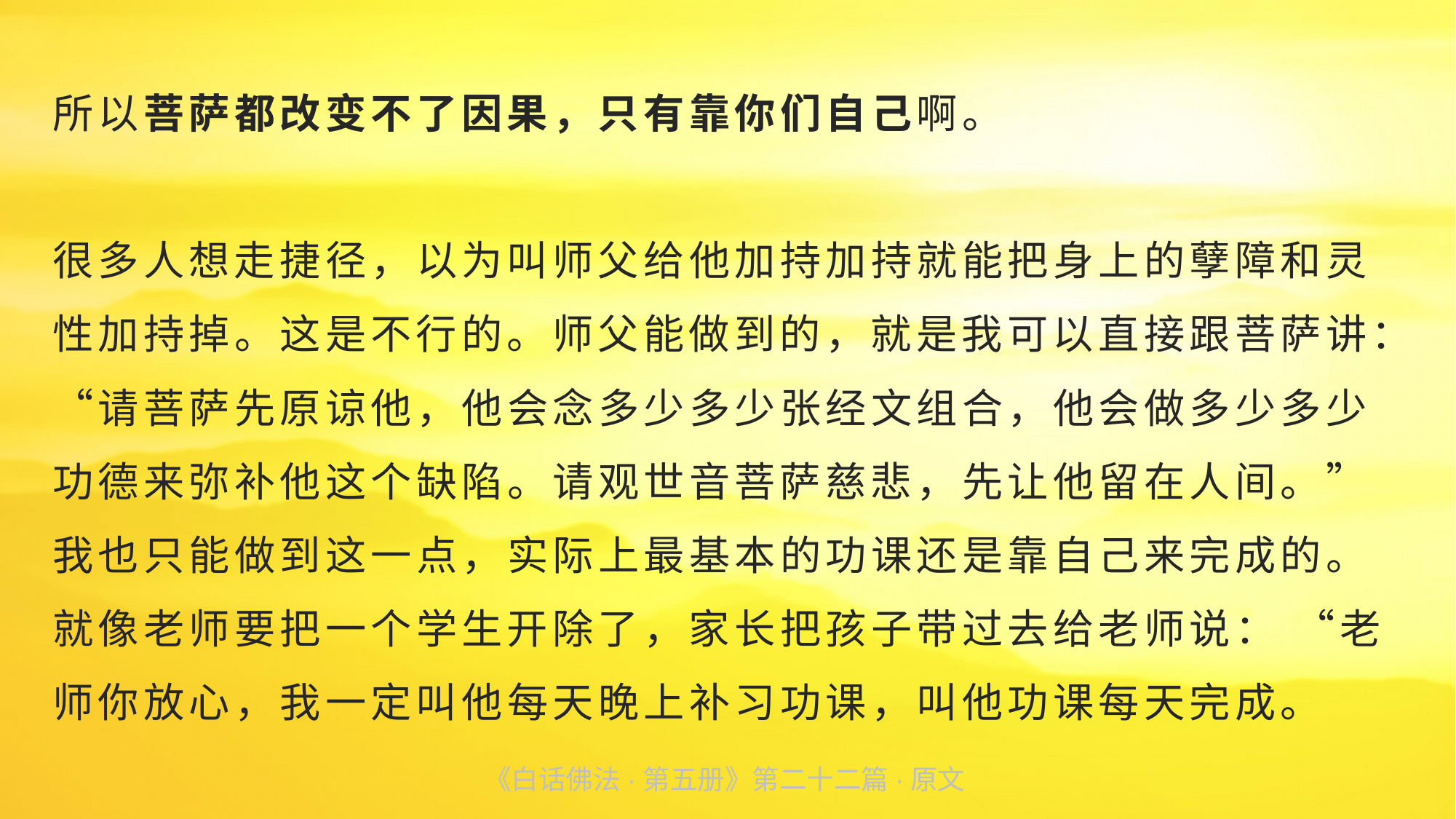

所以菩萨都改变不了因果，只有靠你们自己啊。

很多人想走捷径，以为叫师父给他加持加持就能把身上的孽障和灵性加持掉。这是不行的。师父能做到的，就是我可以直接跟菩萨讲：“请菩萨先原谅他，他会念多少多少张经文组合，他会做多少多少功德来弥补他这个缺陷。请观世音菩萨慈悲，先让他留在人间。”我也只能做到这一点，实际上最基本的功课还是靠自己来完成的。就像老师要把一个学生开除了，家长把孩子带过去给老师说： “老师你放心，我一定叫他每天晚上补习功课，叫他功课每天完成。
《白话佛法·第五册》第二十二篇·原文